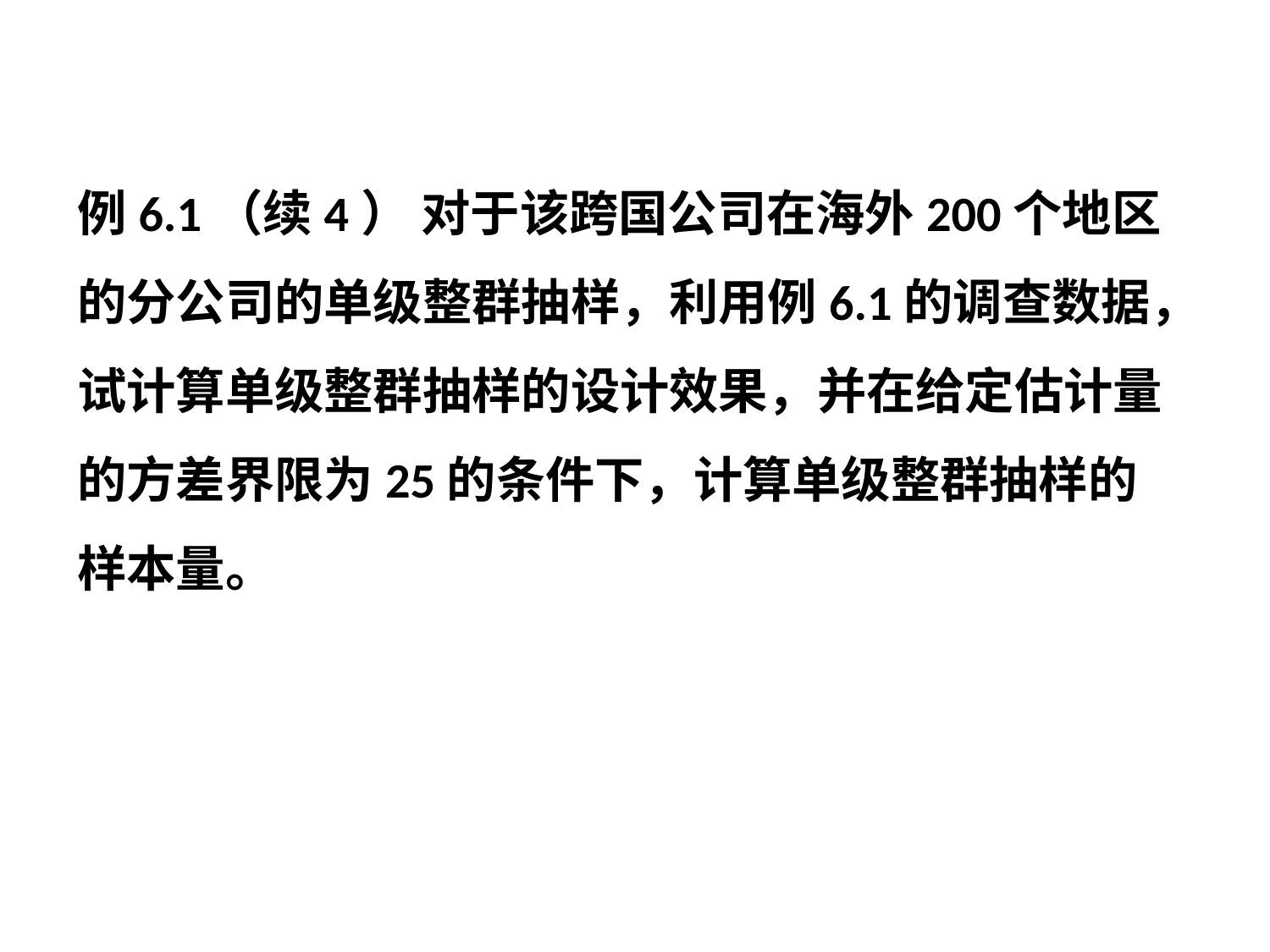

例6.1（续4） 对于该跨国公司在海外200个地区的分公司的单级整群抽样，利用例6.1的调查数据，试计算单级整群抽样的设计效果，并在给定估计量的方差界限为25的条件下，计算单级整群抽样的样本量。